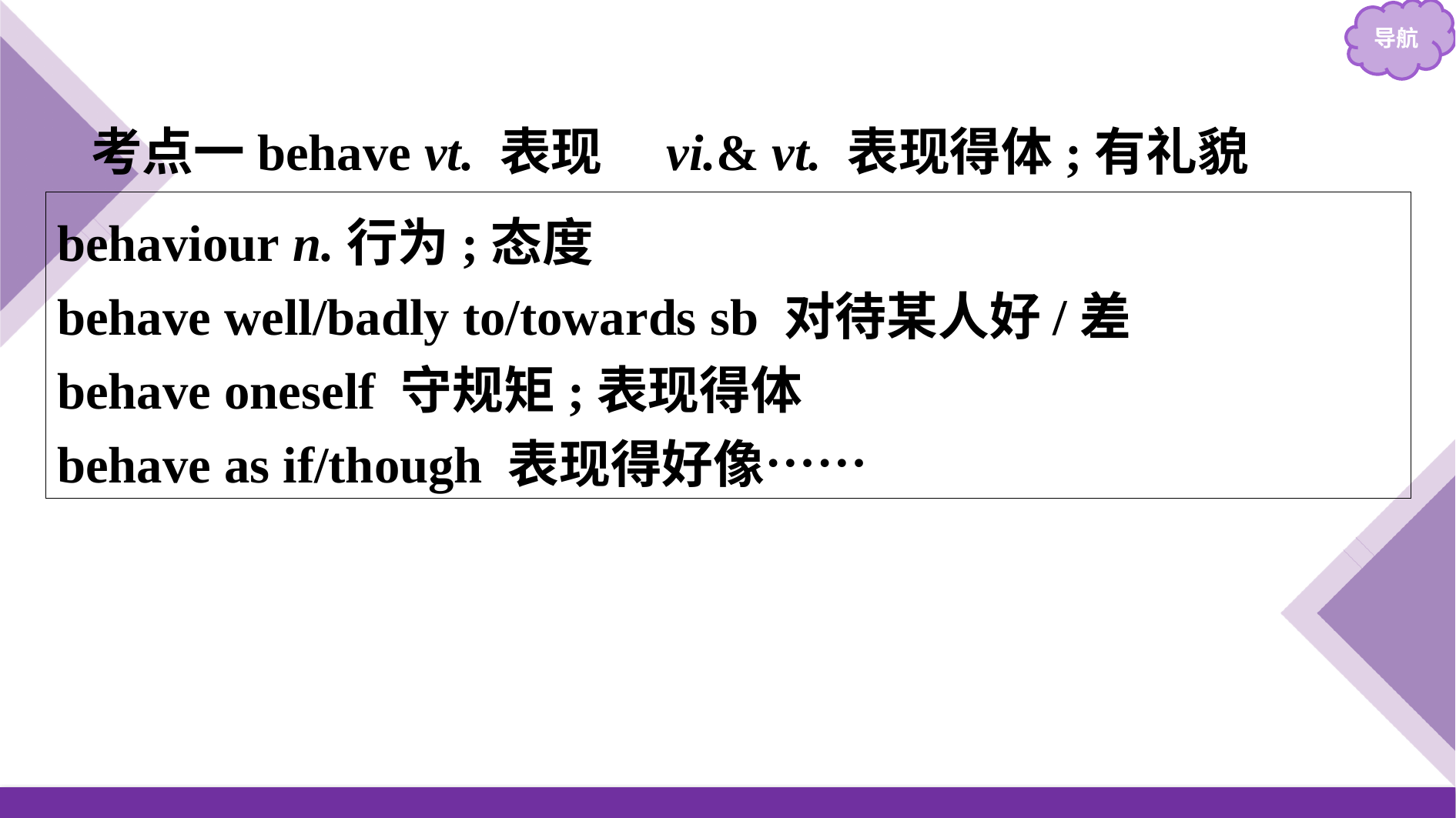

考点一behave vt. 表现　vi.& vt. 表现得体;有礼貌
behaviour n.行为;态度
behave well/badly to/towards sb 对待某人好/差
behave oneself 守规矩;表现得体
behave as if/though 表现得好像……